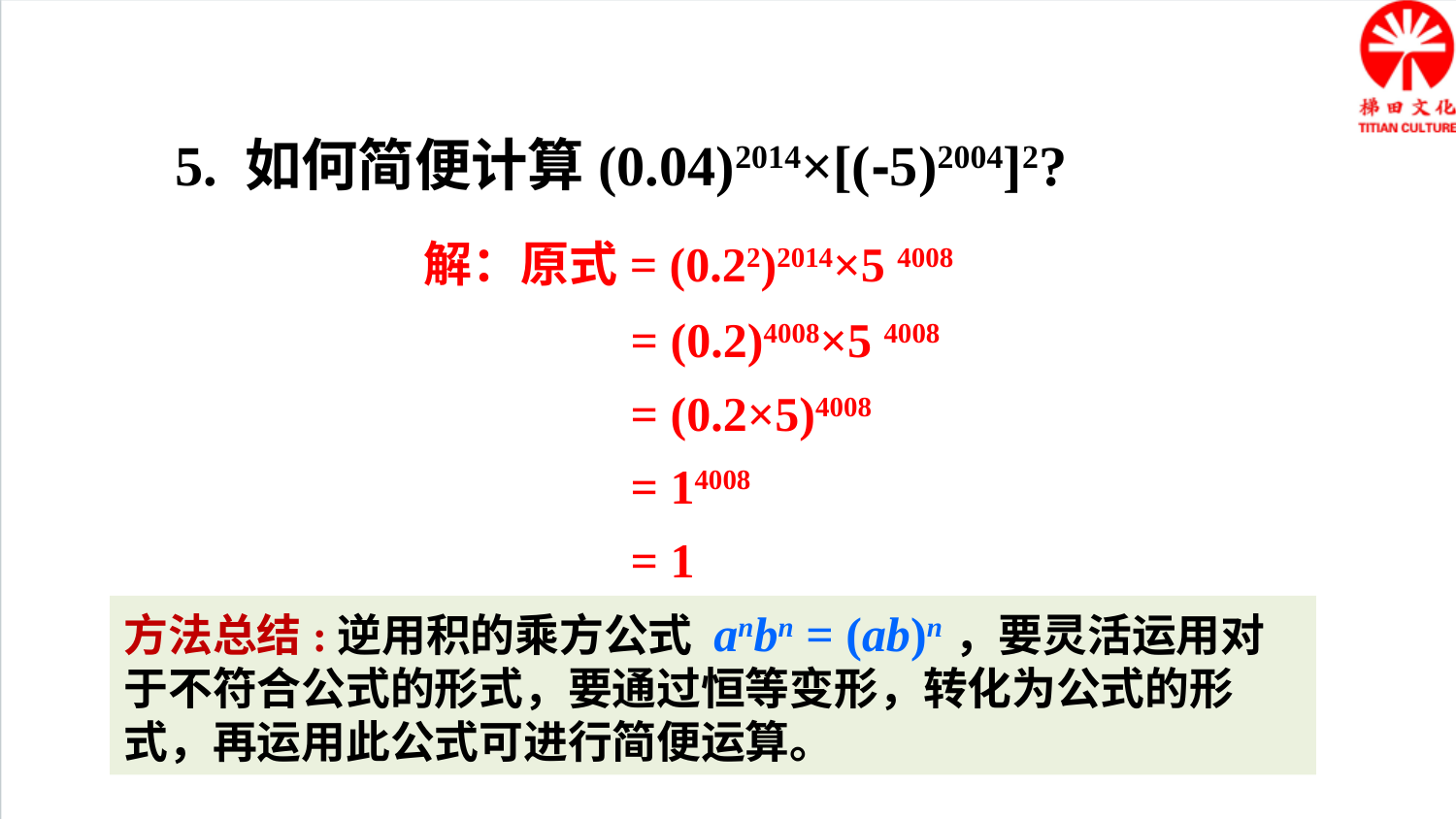

5. 如何简便计算(0.04)2014×[(-5)2004]2?
解：原式= (0.22)2014×5 4008
= (0.2)4008×5 4008
= (0.2×5)4008
= 14008
= 1
方法总结:逆用积的乘方公式 anbn = (ab)n，要灵活运用对于不符合公式的形式，要通过恒等变形，转化为公式的形式，再运用此公式可进行简便运算。